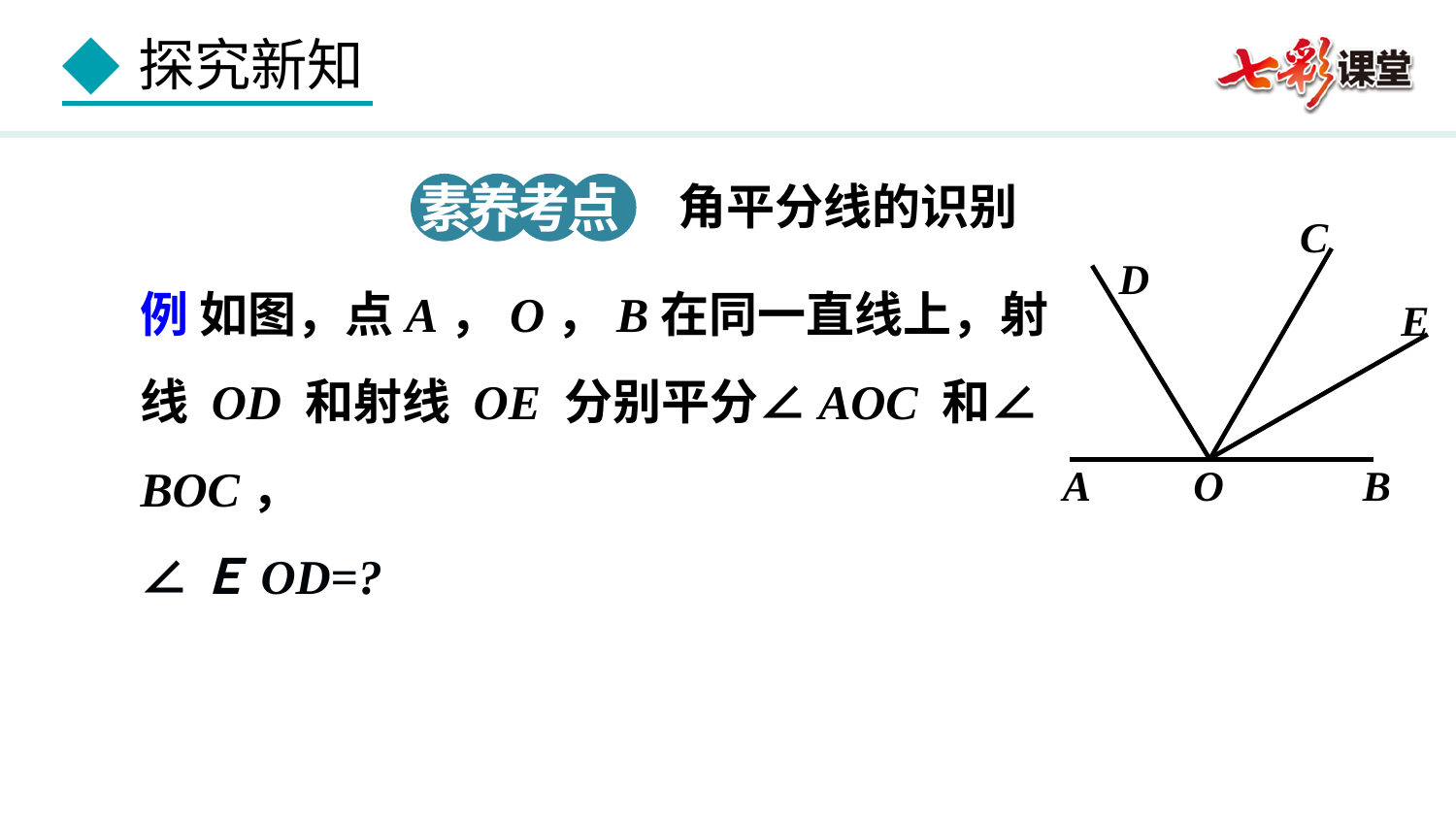

素养考点

角平分线的识别
C
D
E
A
O
B
例 如图，点A，O，B在同一直线上，射线 OD 和射线 OE 分别平分∠AOC 和∠BOC，
∠ＥOD=?